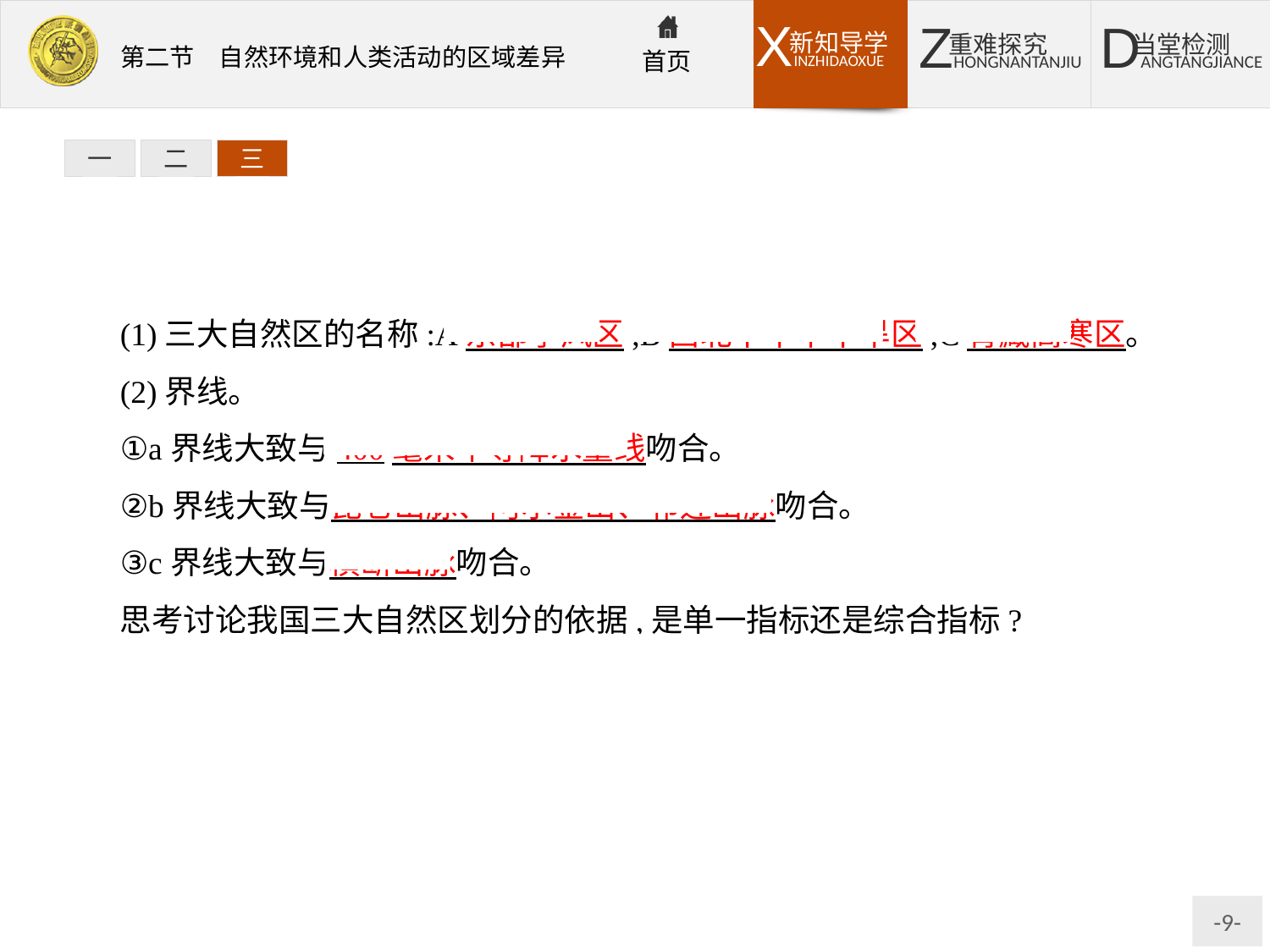

一
二
三
(1)三大自然区的名称:A东部季风区,B西北干旱半干旱区,C青藏高寒区。
(2)界线。
①a界线大致与400毫米年等降水量线吻合。
②b界线大致与昆仑山脉、阿尔金山、祁连山脉吻合。
③c界线大致与横断山脉吻合。
思考讨论我国三大自然区划分的依据,是单一指标还是综合指标?
提示:综合地形、气候要素,把我国划分为三大自然区,属于综合指标。